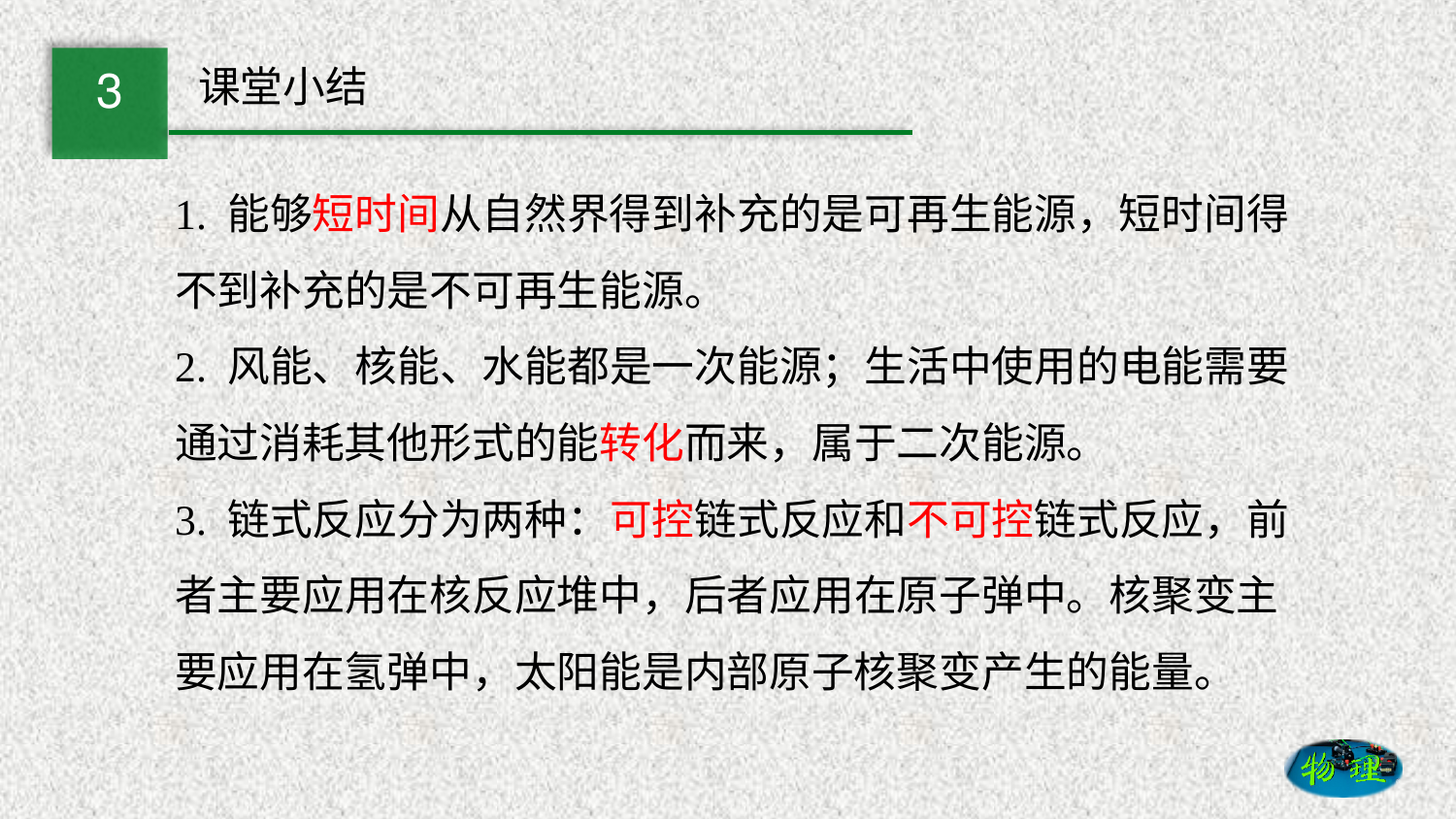

1. 能够短时间从自然界得到补充的是可再生能源，短时间得不到补充的是不可再生能源。
2. 风能、核能、水能都是一次能源；生活中使用的电能需要通过消耗其他形式的能转化而来，属于二次能源。
3. 链式反应分为两种：可控链式反应和不可控链式反应，前者主要应用在核反应堆中，后者应用在原子弹中。核聚变主要应用在氢弹中，太阳能是内部原子核聚变产生的能量。